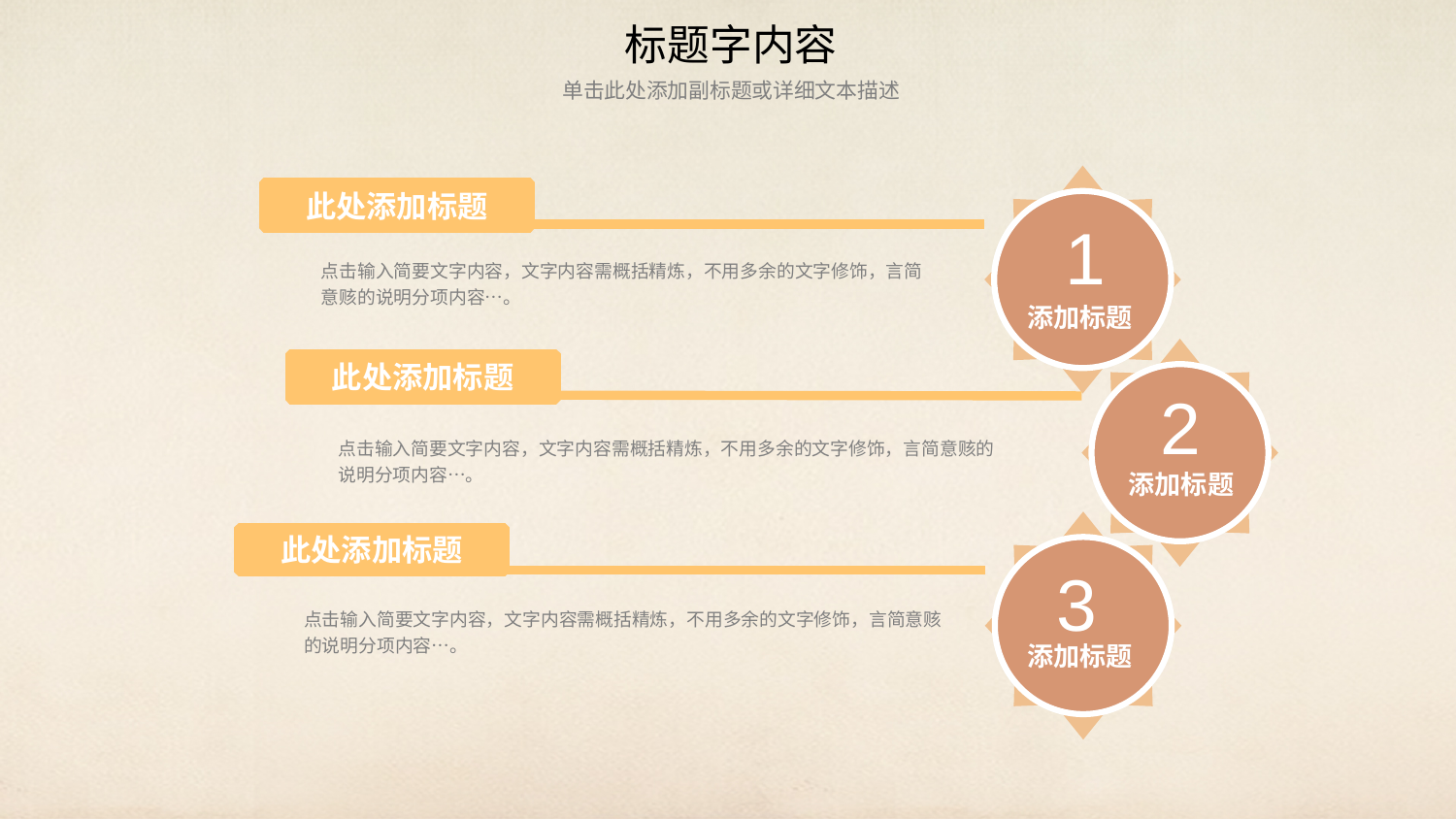

标题字内容
单击此处添加副标题或详细文本描述

此处添加标题

 1
添加标题

点击输入简要文字内容，文字内容需概括精炼，不用多余的文字修饰，言简意赅的说明分项内容…。
此处添加标题

 2
添加标题

点击输入简要文字内容，文字内容需概括精炼，不用多余的文字修饰，言简意赅的说明分项内容…。

此处添加标题

 3
添加标题

点击输入简要文字内容，文字内容需概括精炼，不用多余的文字修饰，言简意赅的说明分项内容…。